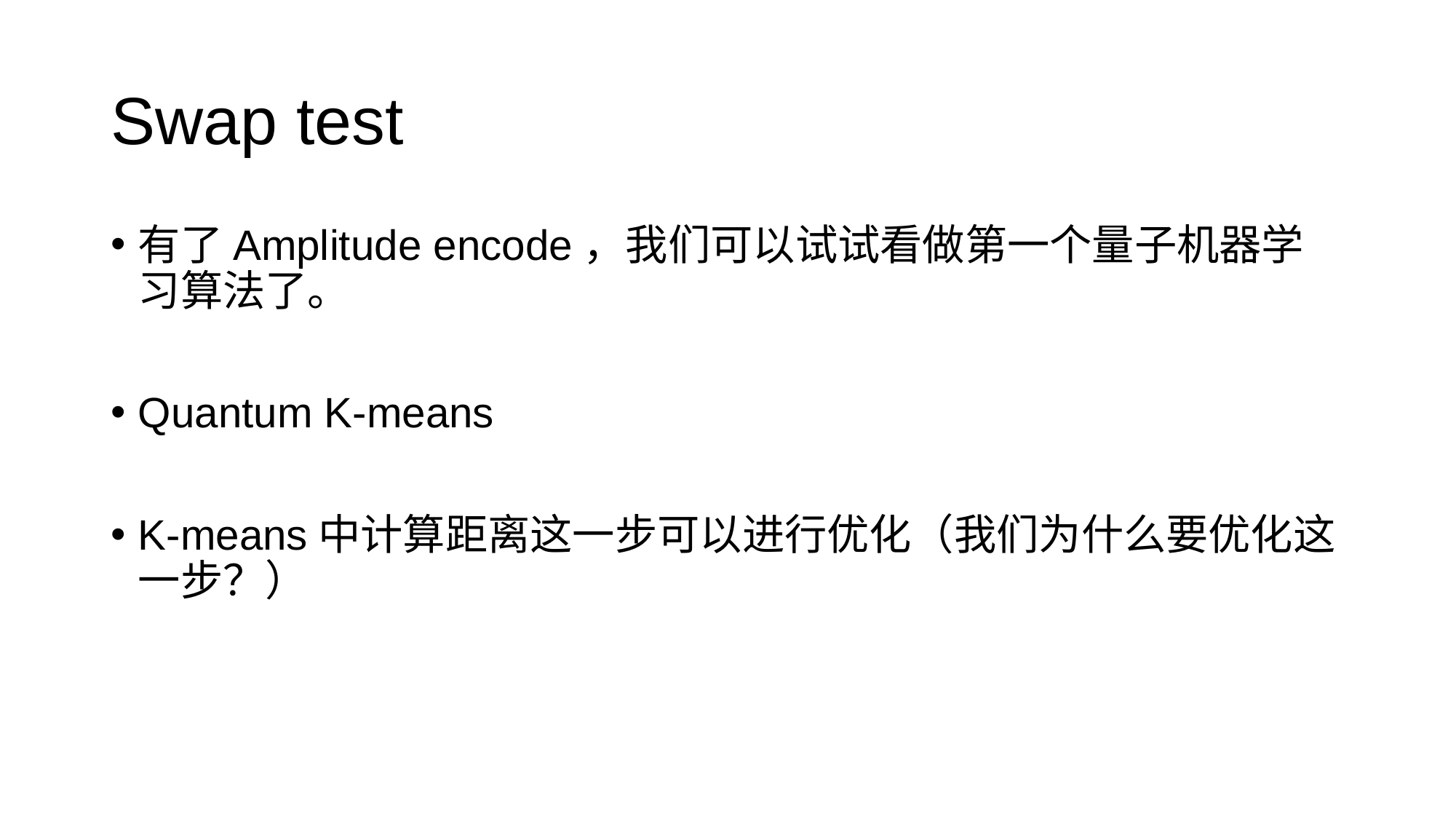

# Swap test
有了Amplitude encode，我们可以试试看做第一个量子机器学习算法了。

Quantum K-means

K-means中计算距离这一步可以进行优化（我们为什么要优化这一步？）